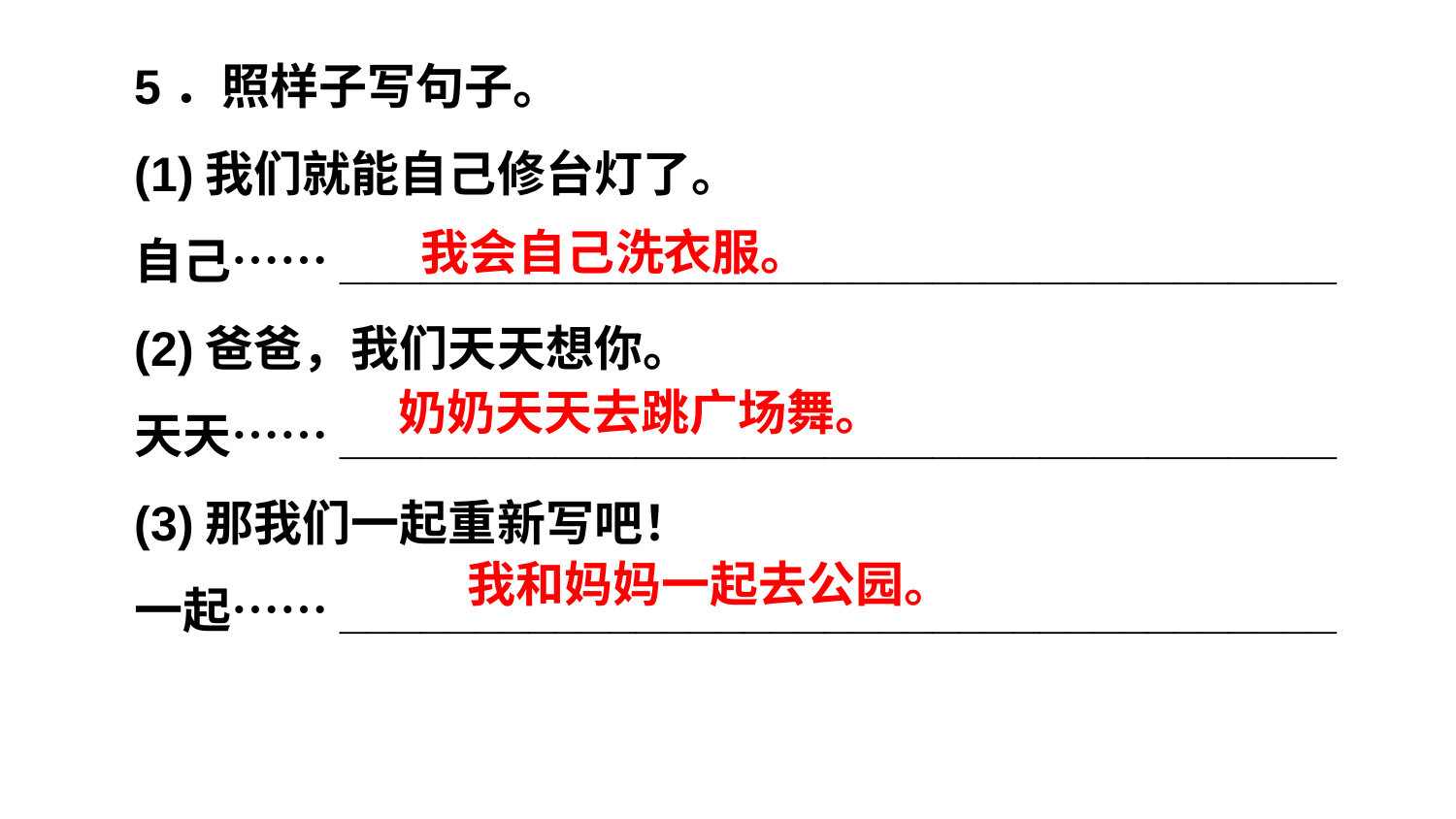

5．照样子写句子。
(1)我们就能自己修台灯了。
自己……_____________________________________
(2)爸爸，我们天天想你。
天天……_____________________________________
(3)那我们一起重新写吧！
一起……_____________________________________
我会自己洗衣服。
奶奶天天去跳广场舞。
我和妈妈一起去公园。